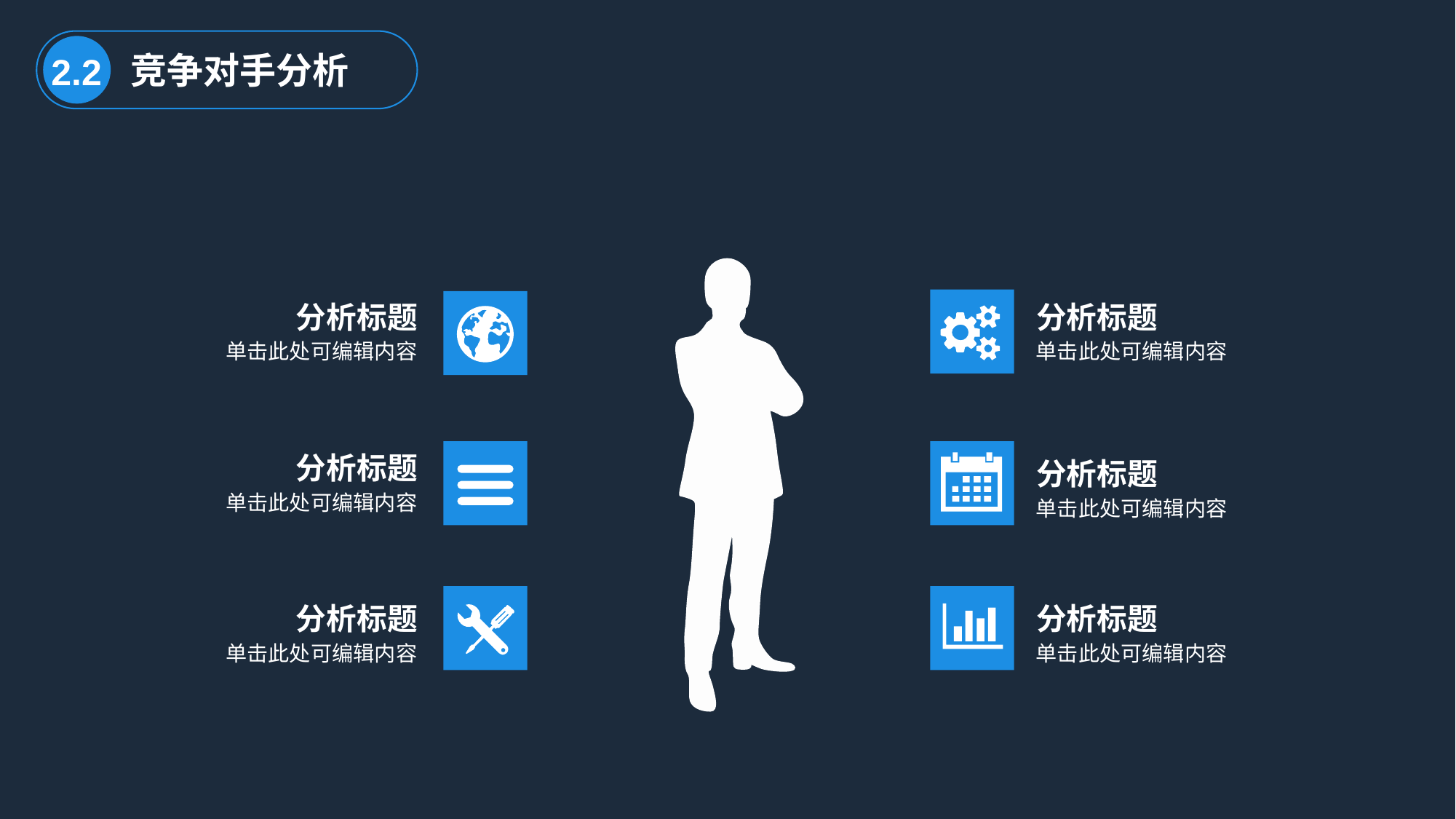

竞争对手分析
2.2

分析标题
分析标题

单击此处可编辑内容
单击此处可编辑内容

分析标题

分析标题

单击此处可编辑内容
单击此处可编辑内容

分析标题
分析标题

单击此处可编辑内容
单击此处可编辑内容